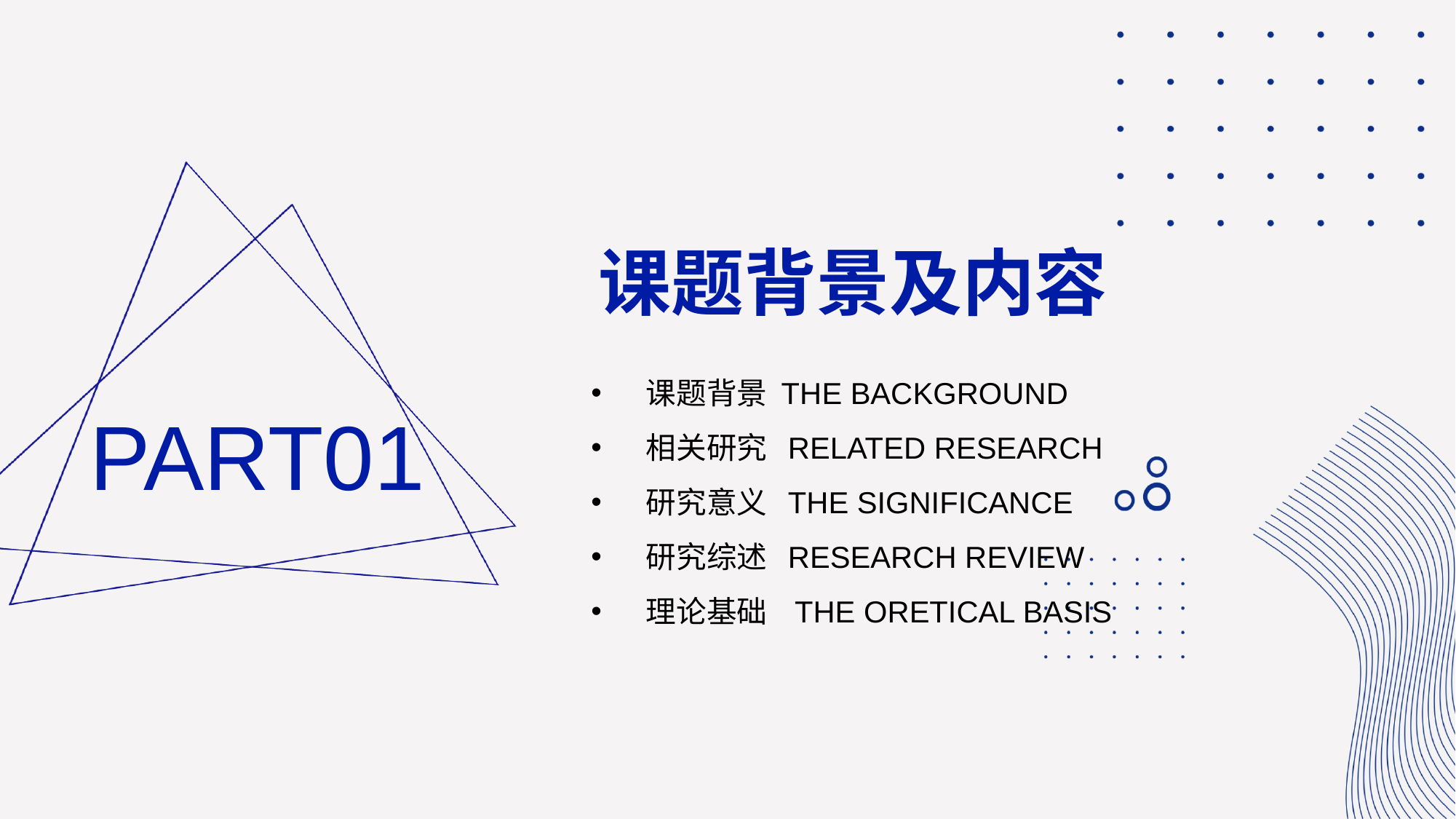

课题背景及内容
课题背景 THE BACKGROUND
相关研究  RELATED RESEARCH
研究意义  THE SIGNIFICANCE
研究综述  RESEARCH REVIEW
理论基础   THE ORETICAL BASIS
PART01